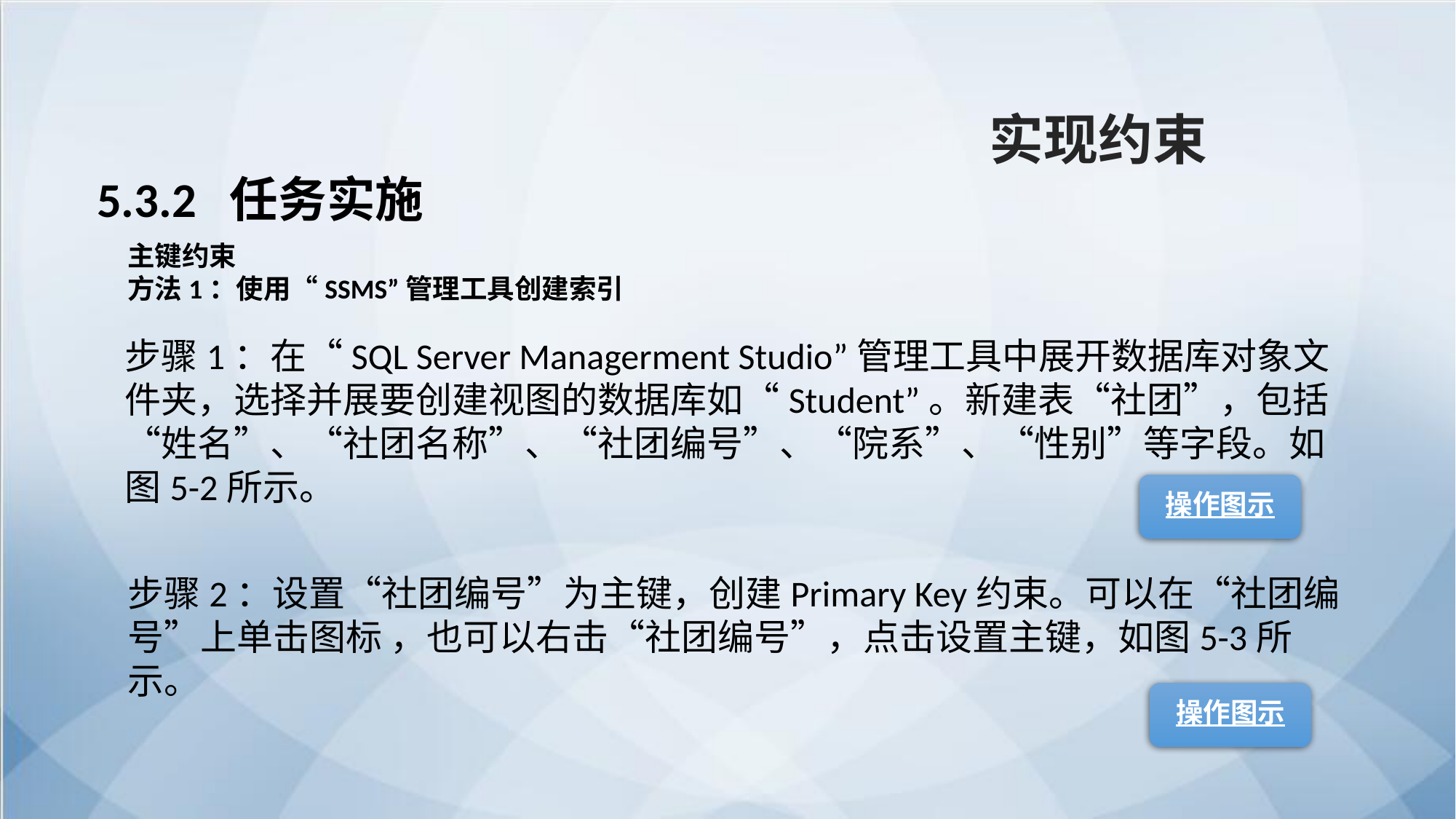

实现约束
5.3.2  任务实施
主键约束
方法1：使用“SSMS”管理工具创建索引
步骤1：在“SQL Server Managerment Studio”管理工具中展开数据库对象文件夹，选择并展要创建视图的数据库如“Student”。新建表“社团”，包括“姓名”、“社团名称”、“社团编号”、“院系”、“性别”等字段。如图5-2所示。
操作图示
步骤2：设置“社团编号”为主键，创建Primary Key约束。可以在“社团编号”上单击图标 ，也可以右击“社团编号”，点击设置主键，如图5-3所示。
操作图示